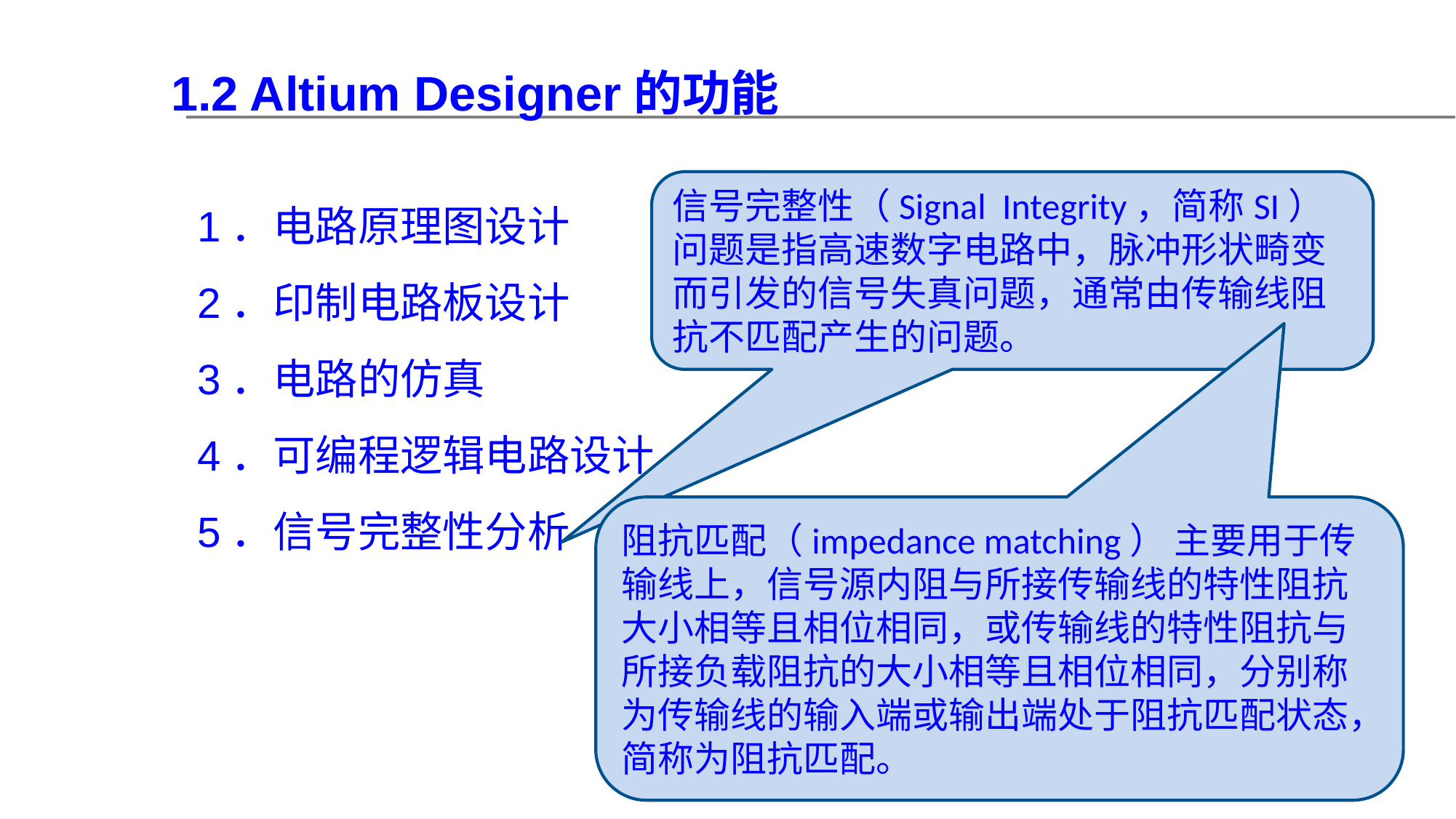

1.2 Altium Designer的功能
1．电路原理图设计
2．印制电路板设计
3．电路的仿真
4．可编程逻辑电路设计
5．信号完整性分析
信号完整性（Signal  Integrity，简称SI）问题是指高速数字电路中，脉冲形状畸变而引发的信号失真问题，通常由传输线阻抗不匹配产生的问题。
阻抗匹配（impedance matching） 主要用于传输线上，信号源内阻与所接传输线的特性阻抗大小相等且相位相同，或传输线的特性阻抗与所接负载阻抗的大小相等且相位相同，分别称为传输线的输入端或输出端处于阻抗匹配状态，简称为阻抗匹配。